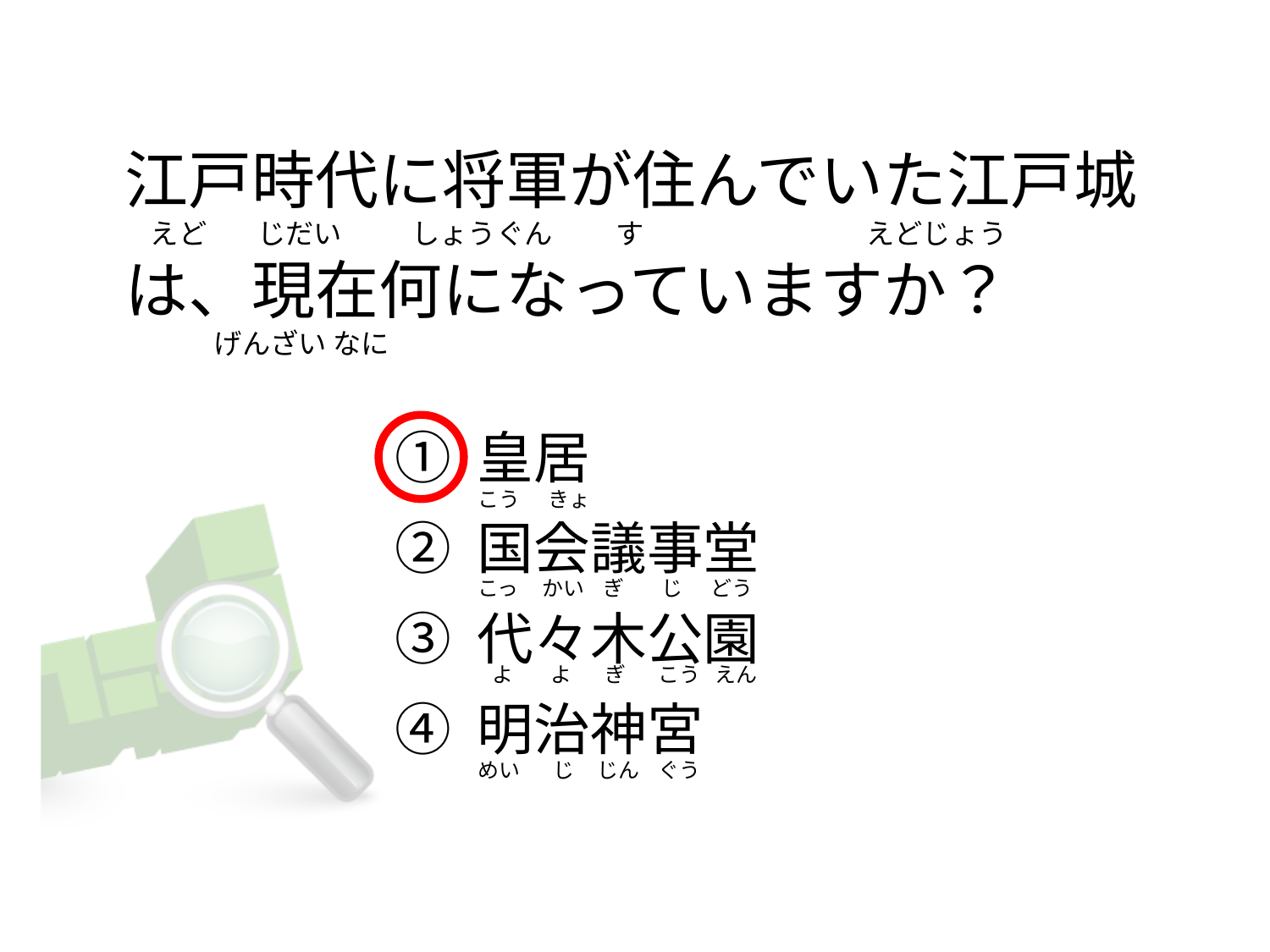

# 江戸時代に将軍が住んでいた江戸城     えど        じだい           しょうぐん          す                                   えどじょう は、現在何になっていますか？                   げんざい なに

① 皇居
② 国会議事堂
③ 代々木公園
④ 明治神宮
こう      きょ
こっ     かい    ぎ        じ      どう
  よ        よ       ぎ       こう   えん
めい       じ     じん    ぐう